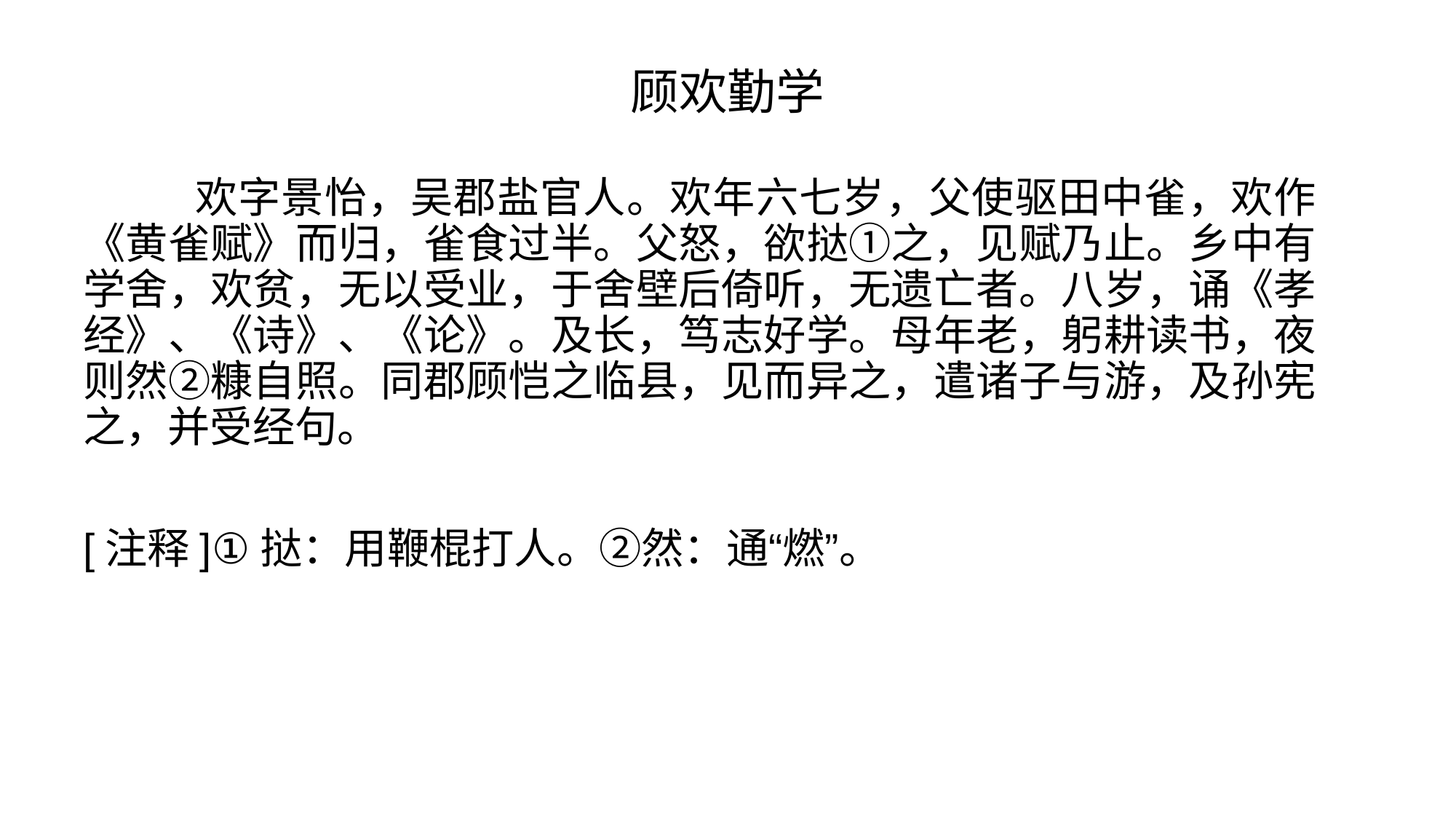

# 顾欢勤学

        欢字景怡，吴郡盐官人。欢年六七岁，父使驱田中雀，欢作《黄雀赋》而归，雀食过半。父怒，欲挞①之，见赋乃止。乡中有学舍，欢贫，无以受业，于舍壁后倚听，无遗亡者。八岁，诵《孝经》、《诗》、《论》。及长，笃志好学。母年老，躬耕读书，夜则然②糠自照。同郡顾恺之临县，见而异之，遣诸子与游，及孙宪之，并受经句。

[注释]①挞：用鞭棍打人。②然：通“燃”。